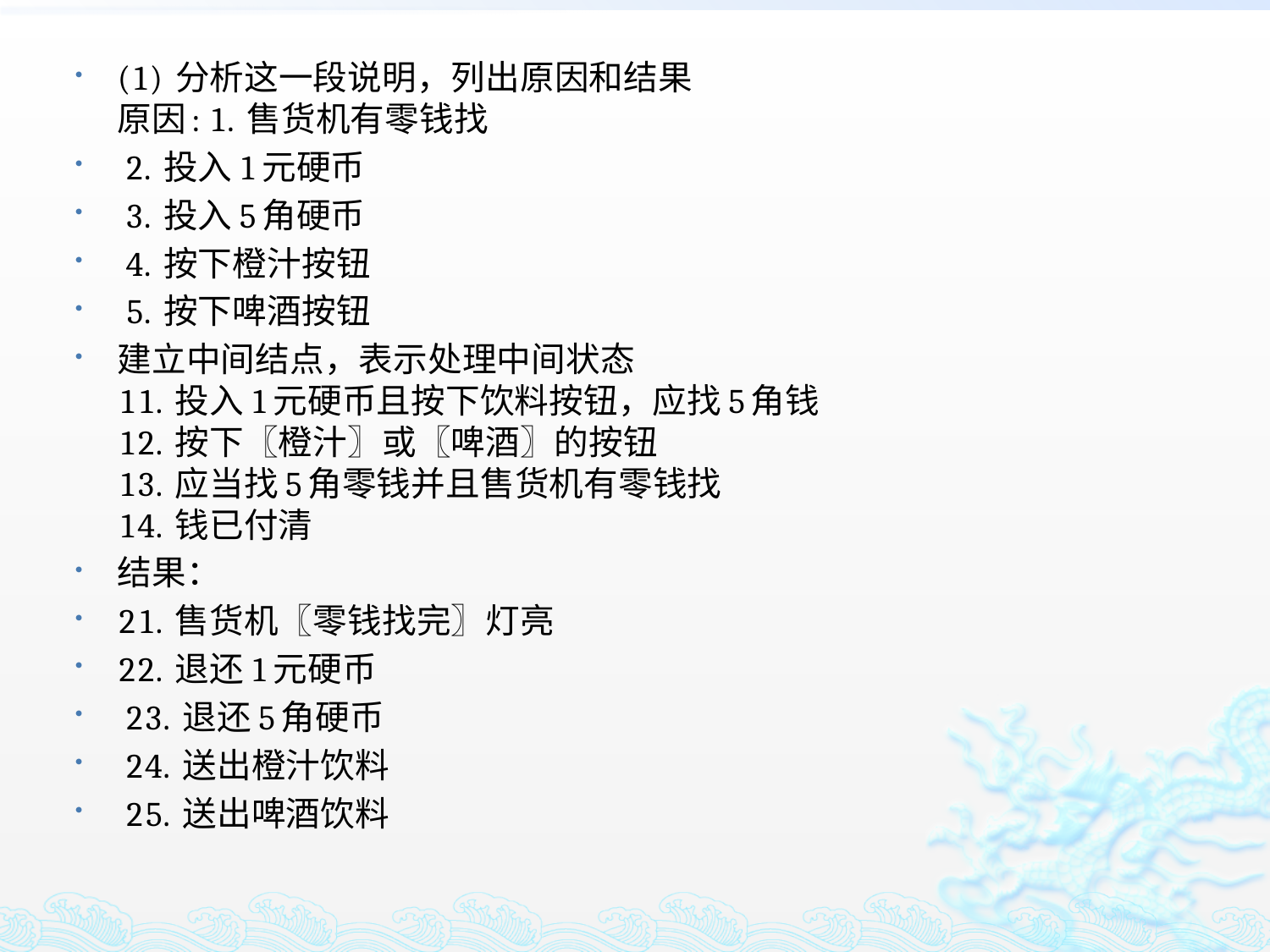

(1) 分析这一段说明，列出原因和结果
原因: 1. 售货机有零钱找
 2. 投入1元硬币
 3. 投入5角硬币
 4. 按下橙汁按钮
 5. 按下啤酒按钮
建立中间结点，表示处理中间状态
11. 投入1元硬币且按下饮料按钮，应找5角钱
12. 按下〖橙汁〗或〖啤酒〗的按钮
13. 应当找5角零钱并且售货机有零钱找
14. 钱已付清
结果：
21. 售货机〖零钱找完〗灯亮
22. 退还1元硬币
 23. 退还5角硬币
 24. 送出橙汁饮料
 25. 送出啤酒饮料